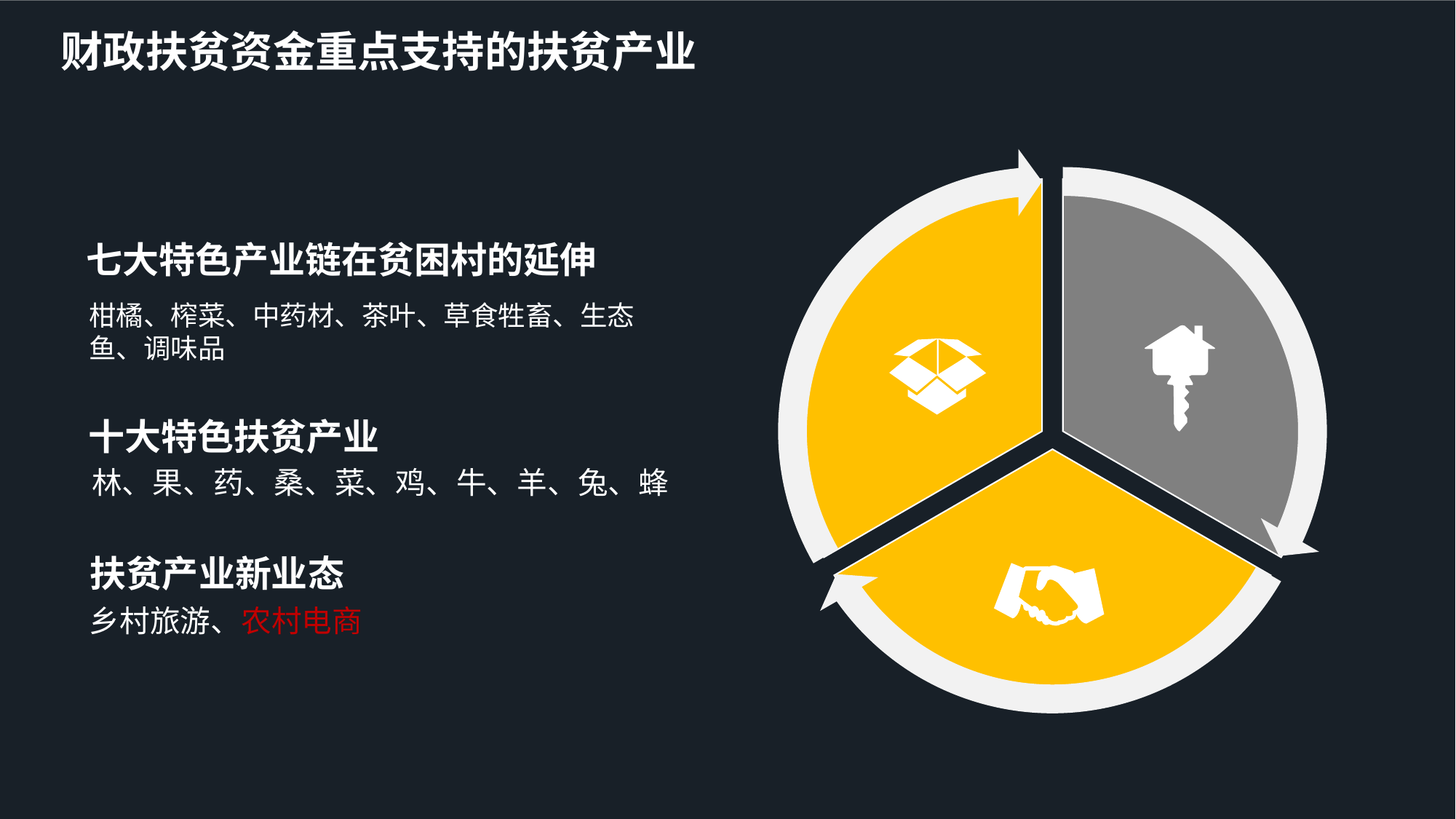

财政扶贫资金重点支持的扶贫产业

七大特色产业链在贫困村的延伸

柑橘、榨菜、中药材、茶叶、草食牲畜、生态鱼、调味品

十大特色扶贫产业
林、果、药、桑、菜、鸡、牛、羊、兔、蜂

扶贫产业新业态

乡村旅游、农村电商